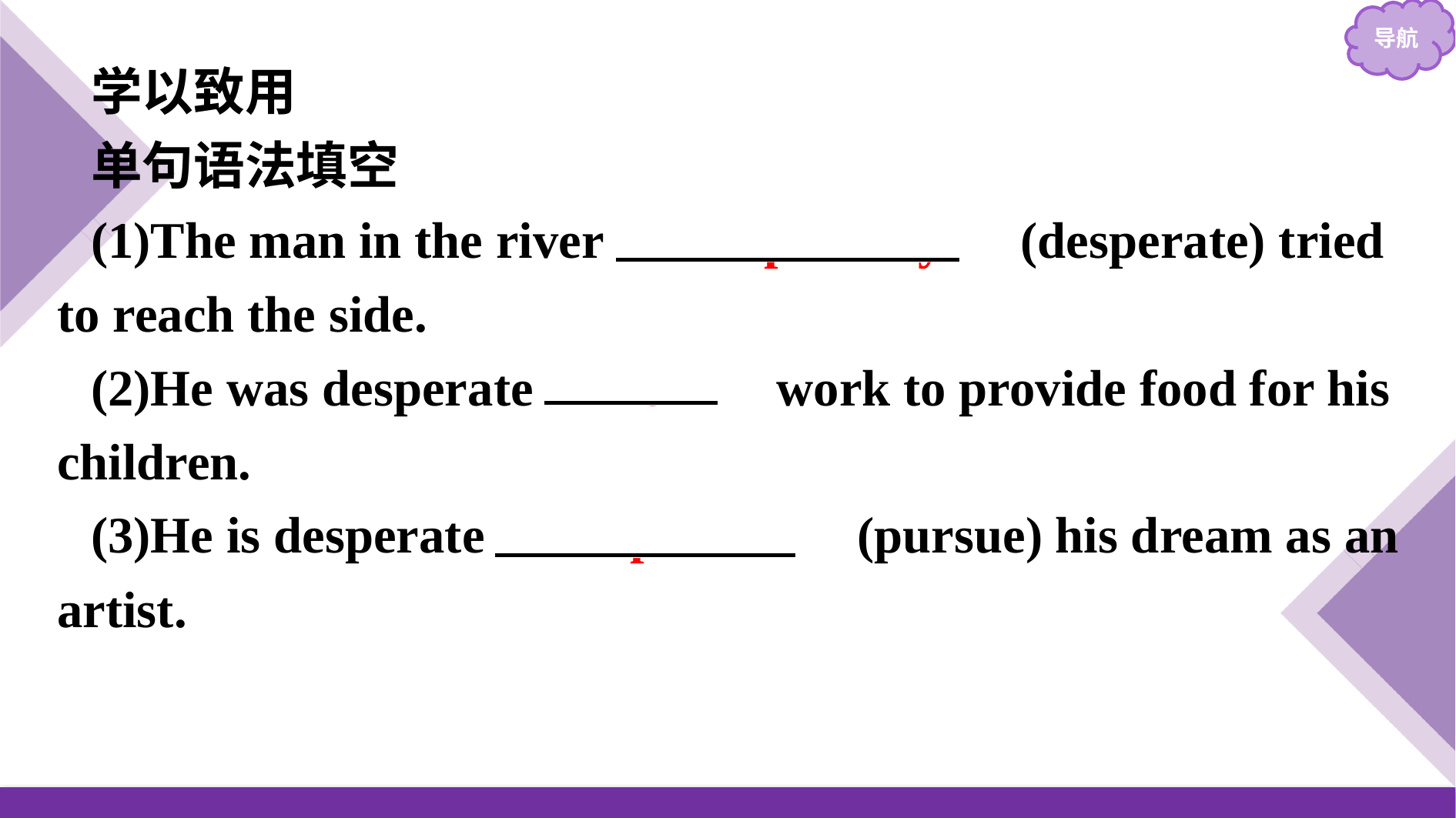

学以致用
单句语法填空
(1)The man in the river 　desperately　(desperate) tried to reach the side.
(2)He was desperate 　for　 work to provide food for his children.
(3)He is desperate 　to pursue　(pursue) his dream as an artist.